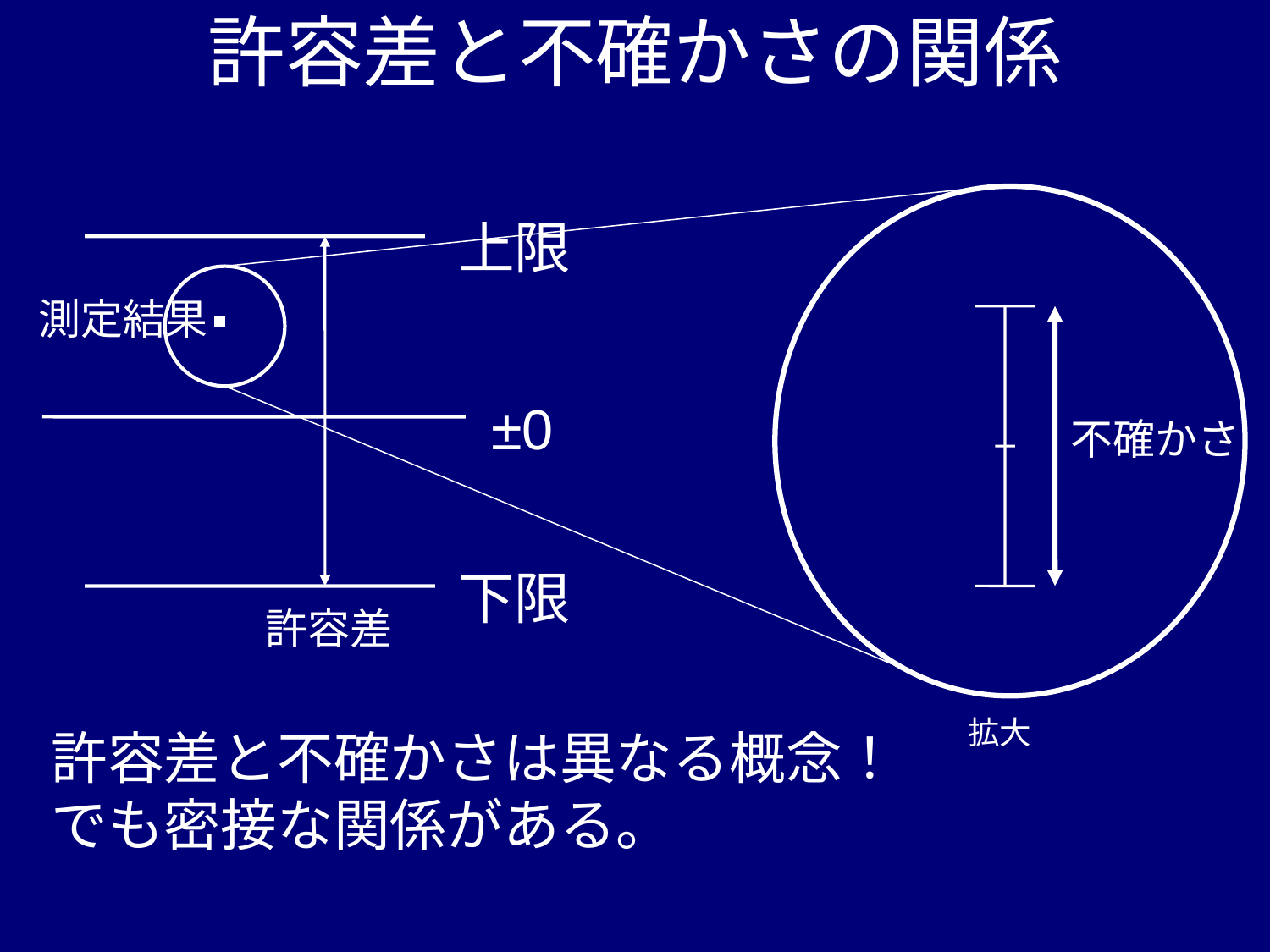

# 許容差と不確かさの関係

上限

測定結果

±0
不確かさ

下限

許容差
拡大
許容差と不確かさは異なる概念！
でも密接な関係がある。